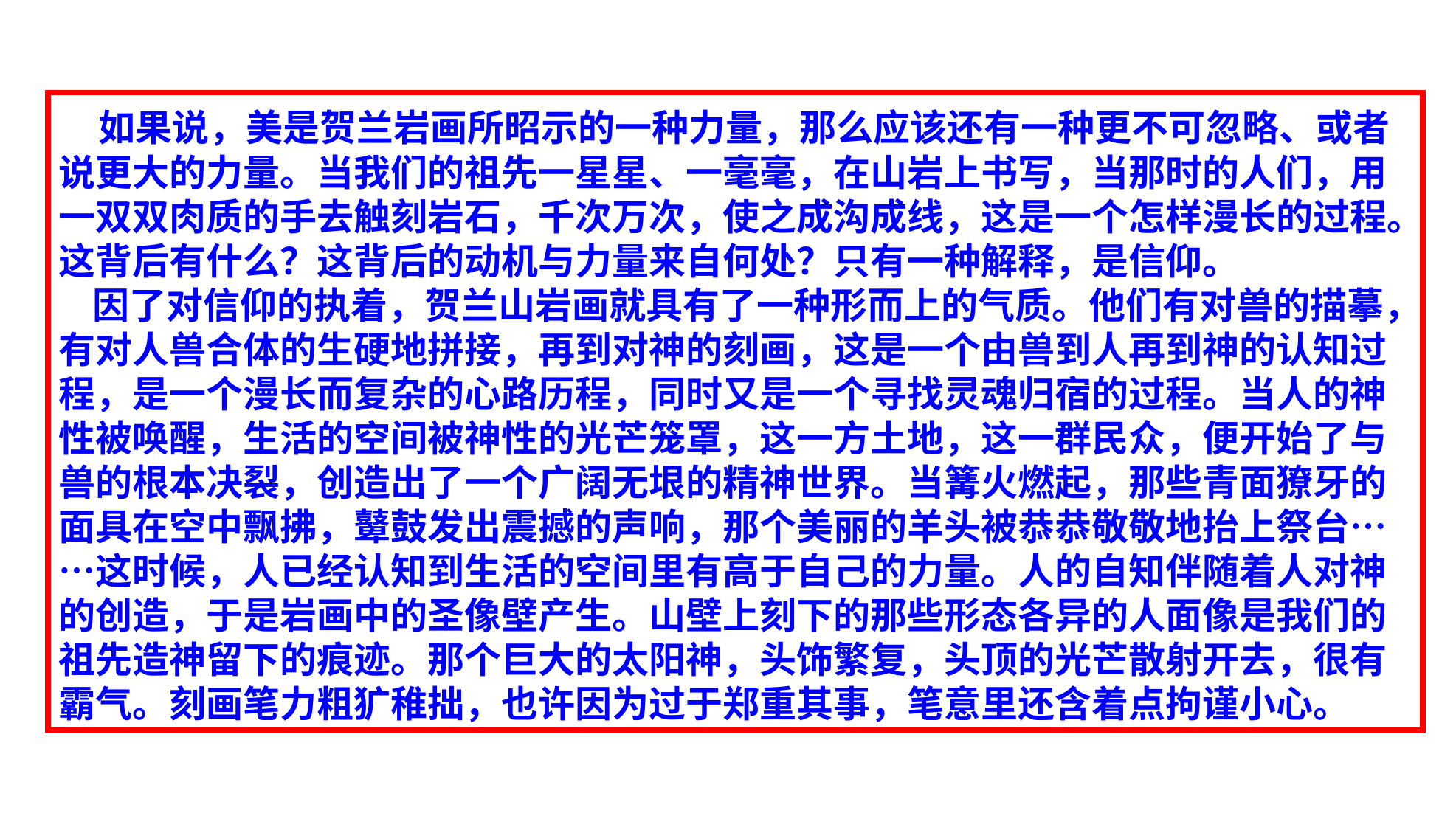

如果说，美是贺兰岩画所昭示的一种力量，那么应该还有一种更不可忽略、或者说更大的力量。当我们的祖先一星星、一毫毫，在山岩上书写，当那时的人们，用一双双肉质的手去触刻岩石，千次万次，使之成沟成线，这是一个怎样漫长的过程。这背后有什么？这背后的动机与力量来自何处？只有一种解释，是信仰。
   因了对信仰的执着，贺兰山岩画就具有了一种形而上的气质。他们有对兽的描摹，有对人兽合体的生硬地拼接，再到对神的刻画，这是一个由兽到人再到神的认知过程，是一个漫长而复杂的心路历程，同时又是一个寻找灵魂归宿的过程。当人的神性被唤醒，生活的空间被神性的光芒笼罩，这一方土地，这一群民众，便开始了与兽的根本决裂，创造出了一个广阔无垠的精神世界。当篝火燃起，那些青面獠牙的面具在空中飘拂，鼙鼓发出震撼的声响，那个美丽的羊头被恭恭敬敬地抬上祭台……这时候，人已经认知到生活的空间里有高于自己的力量。人的自知伴随着人对神的创造，于是岩画中的圣像壁产生。山壁上刻下的那些形态各异的人面像是我们的祖先造神留下的痕迹。那个巨大的太阳神，头饰繁复，头顶的光芒散射开去，很有霸气。刻画笔力粗犷稚拙，也许因为过于郑重其事，笔意里还含着点拘谨小心。